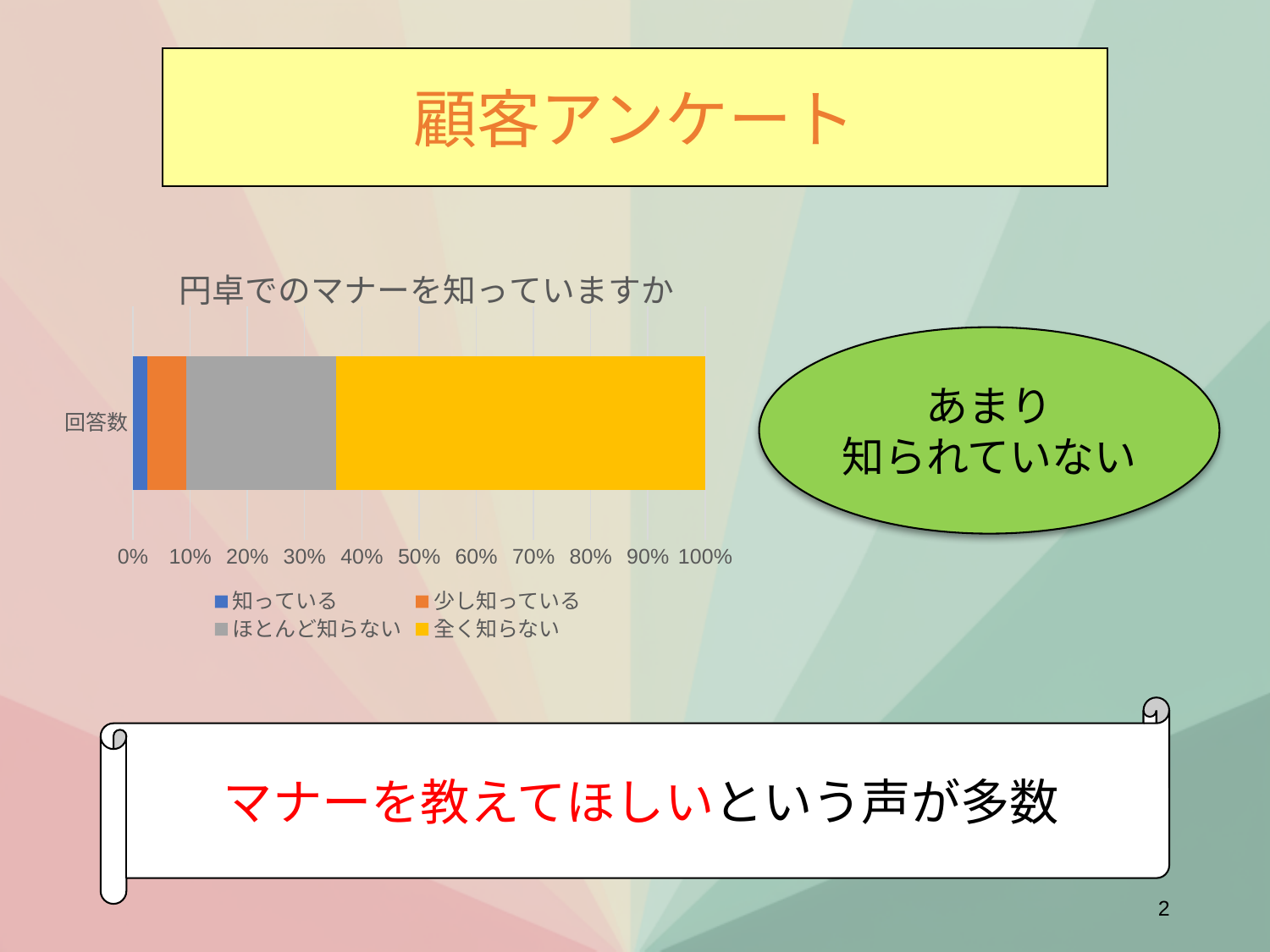

顧客アンケート

### Chart: 円卓でのマナーを知っていますか

| Category | 知っている | 少し知っている | ほとんど知らない | 全く知らない |
|---|---|---|---|---|
| 回答数 | 12.0 | 34.0 | 128.0 | 316.0 |
あまり
知られていない
マナーを教えてほしいという声が多数
2